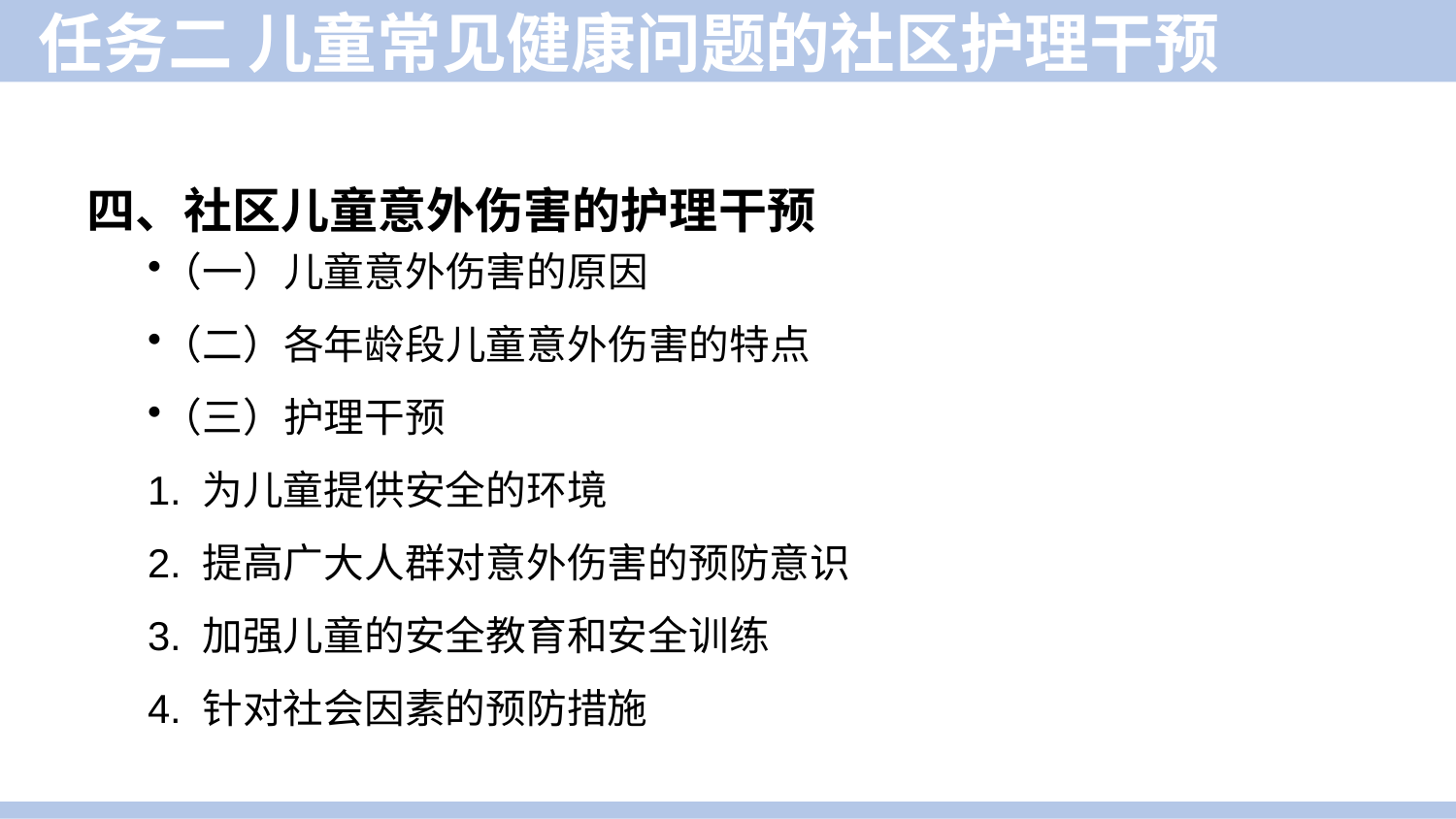

任务二 儿童常见健康问题的社区护理干预
四、社区儿童意外伤害的护理干预
（一）儿童意外伤害的原因
（二）各年龄段儿童意外伤害的特点
（三）护理干预
1. 为儿童提供安全的环境
2. 提高广大人群对意外伤害的预防意识
3. 加强儿童的安全教育和安全训练
4. 针对社会因素的预防措施